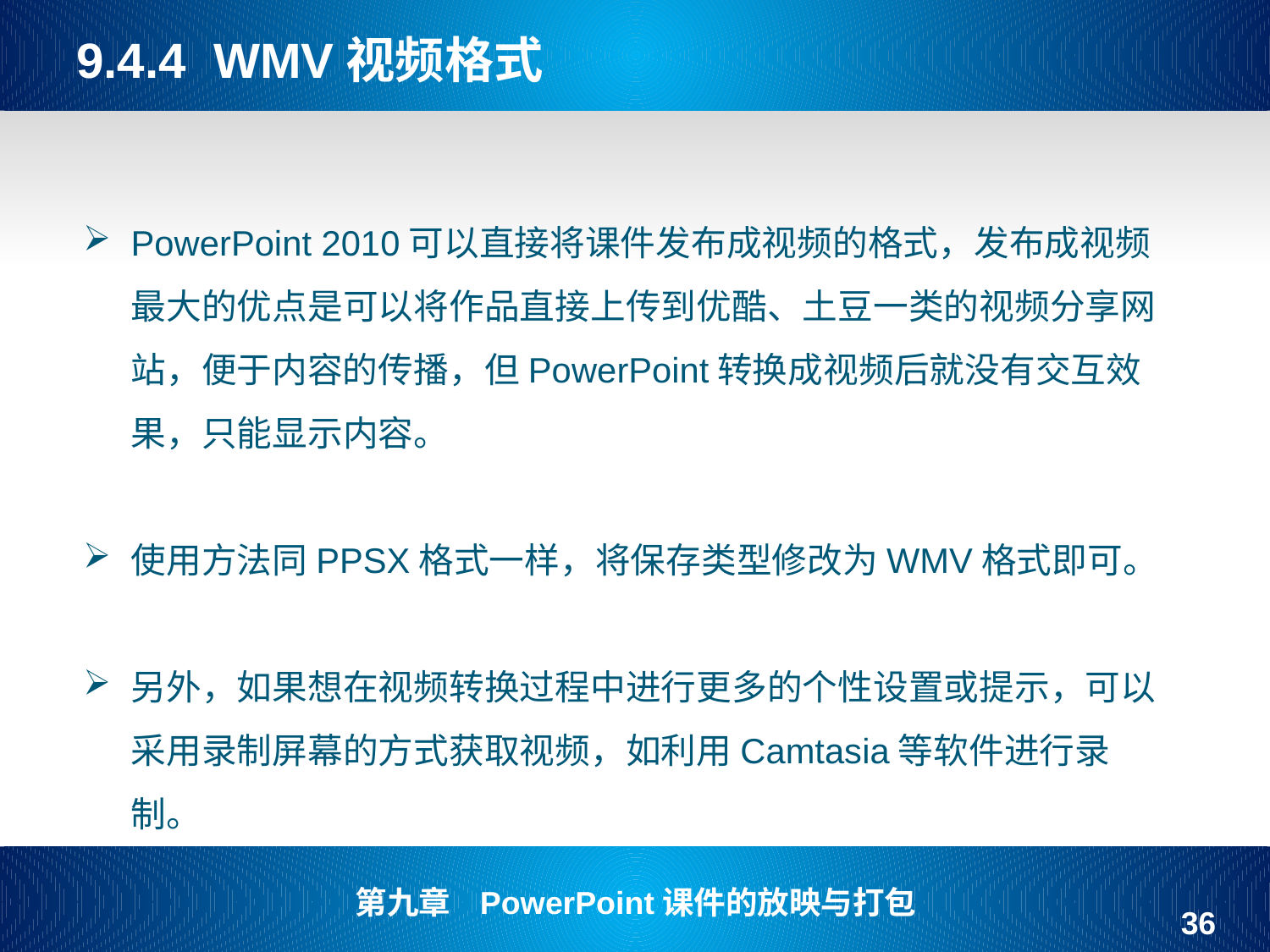

# 9.4.4  WMV视频格式
PowerPoint 2010可以直接将课件发布成视频的格式，发布成视频最大的优点是可以将作品直接上传到优酷、土豆一类的视频分享网站，便于内容的传播，但PowerPoint转换成视频后就没有交互效果，只能显示内容。

使用方法同PPSX格式一样，将保存类型修改为WMV格式即可。

另外，如果想在视频转换过程中进行更多的个性设置或提示，可以采用录制屏幕的方式获取视频，如利用Camtasia等软件进行录制。

36